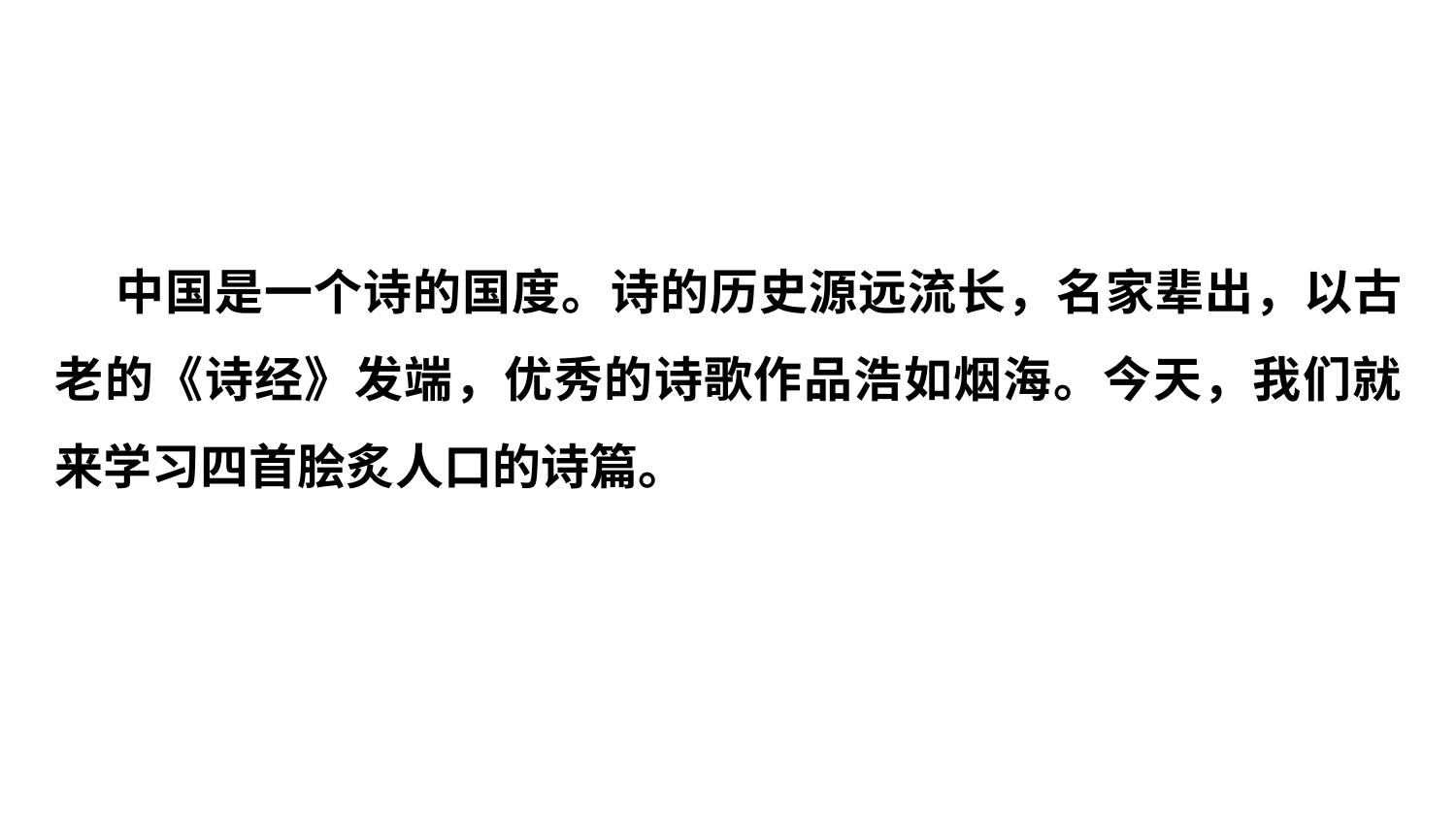

中国是一个诗的国度。诗的历史源远流长，名家辈出，以古老的《诗经》发端，优秀的诗歌作品浩如烟海。今天，我们就来学习四首脍炙人口的诗篇。